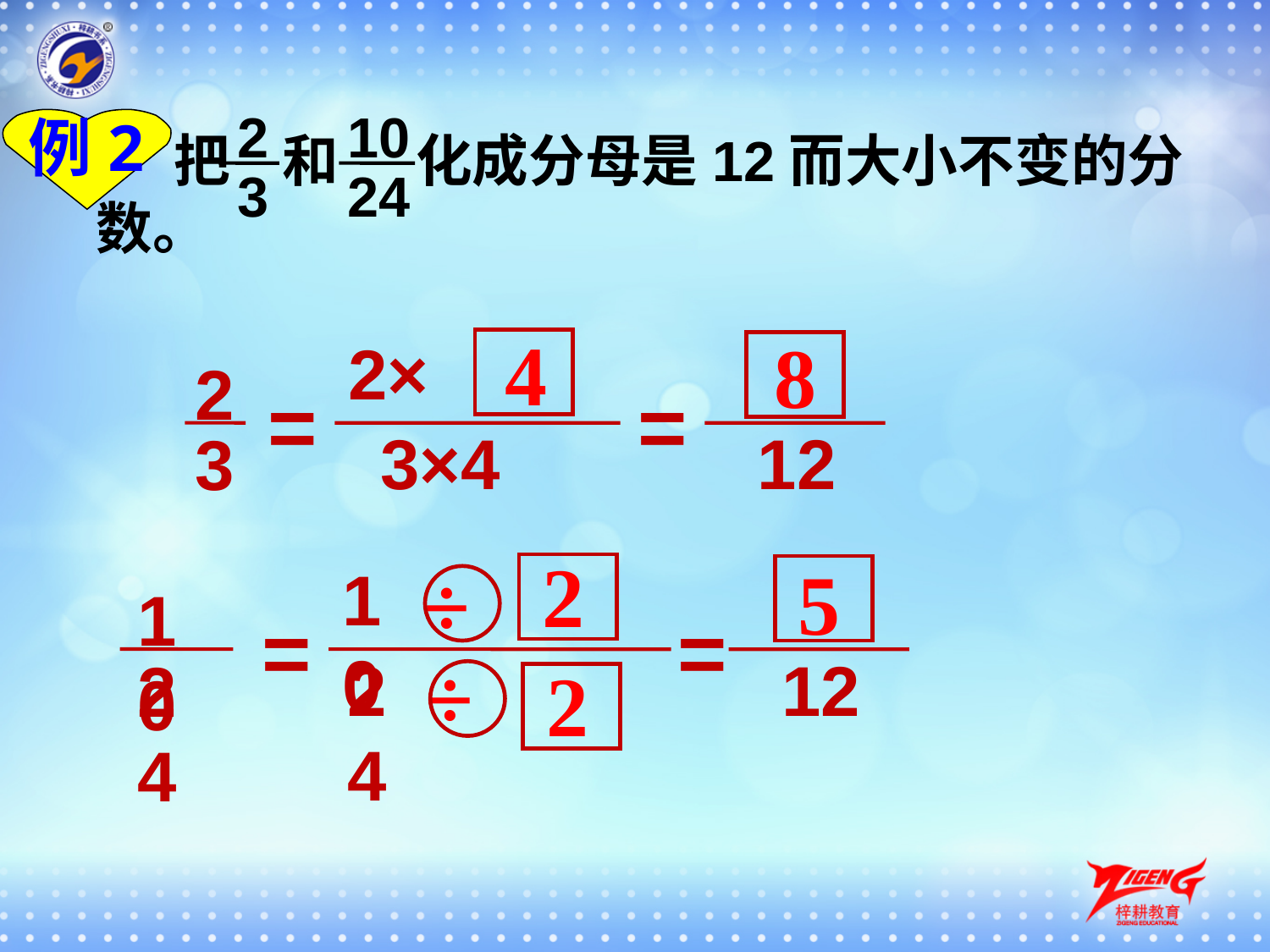

2
3

10
24

例2
     把    和      化成分母是12而大小不变的分数。
4
8
2×
3×4

2
3

=
=
12

2
5
÷
10
24

10
24

=
=
÷
12

2